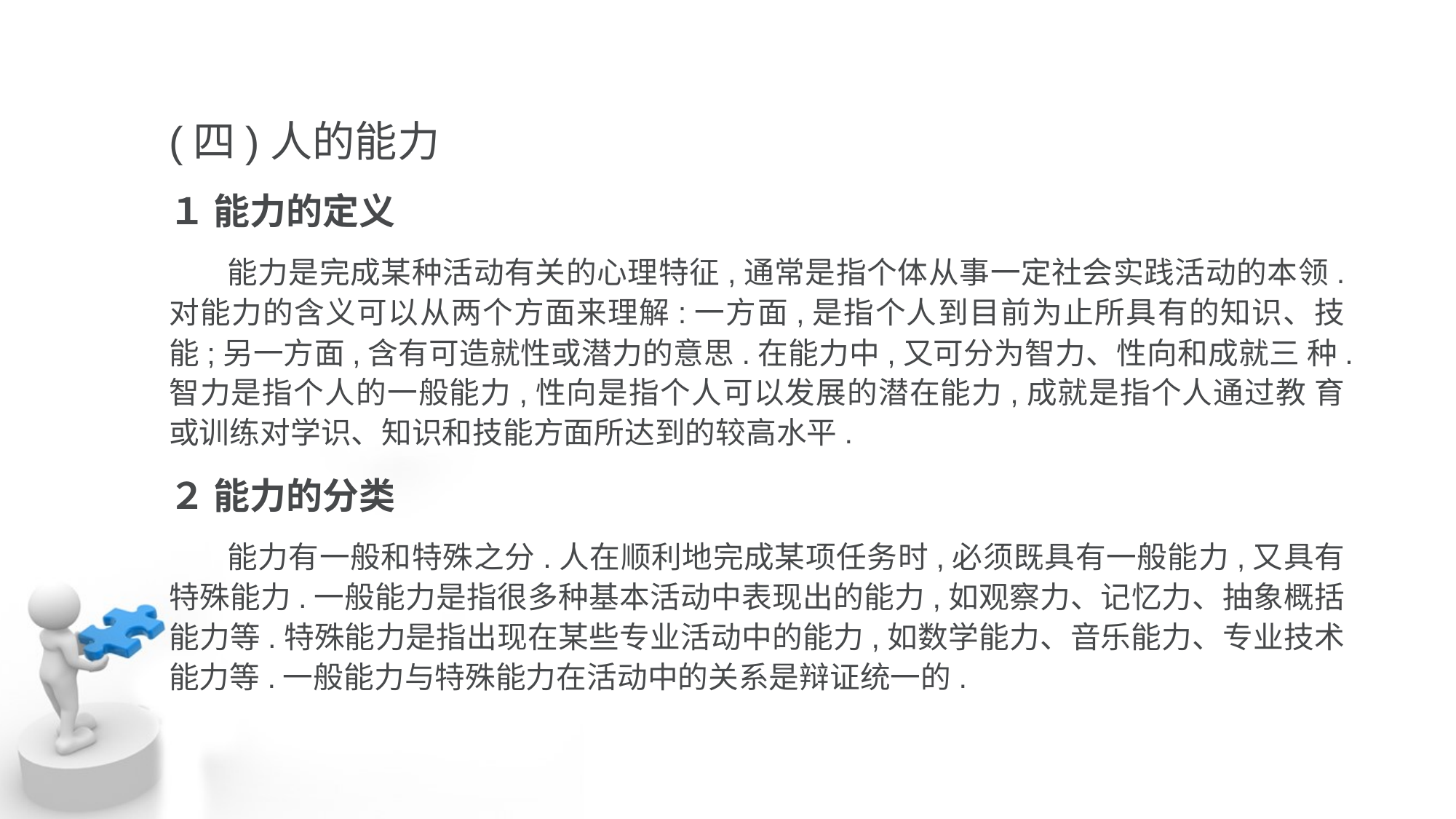

(四)人的能力
１ 能力的定义
       能力是完成某种活动有关的心理特征,通常是指个体从事一定社会实践活动的本领. 对能力的含义可以从两个方面来理解:一方面,是指个人到目前为止所具有的知识、技 能;另一方面,含有可造就性或潜力的意思.在能力中,又可分为智力、性向和成就三 种.智力是指个人的一般能力,性向是指个人可以发展的潜在能力,成就是指个人通过教 育或训练对学识、知识和技能方面所达到的较高水平.
２ 能力的分类
       能力有一般和特殊之分.人在顺利地完成某项任务时,必须既具有一般能力,又具有 特殊能力.一般能力是指很多种基本活动中表现出的能力,如观察力、记忆力、抽象概括 能力等.特殊能力是指出现在某些专业活动中的能力,如数学能力、音乐能力、专业技术 能力等.一般能力与特殊能力在活动中的关系是辩证统一的.